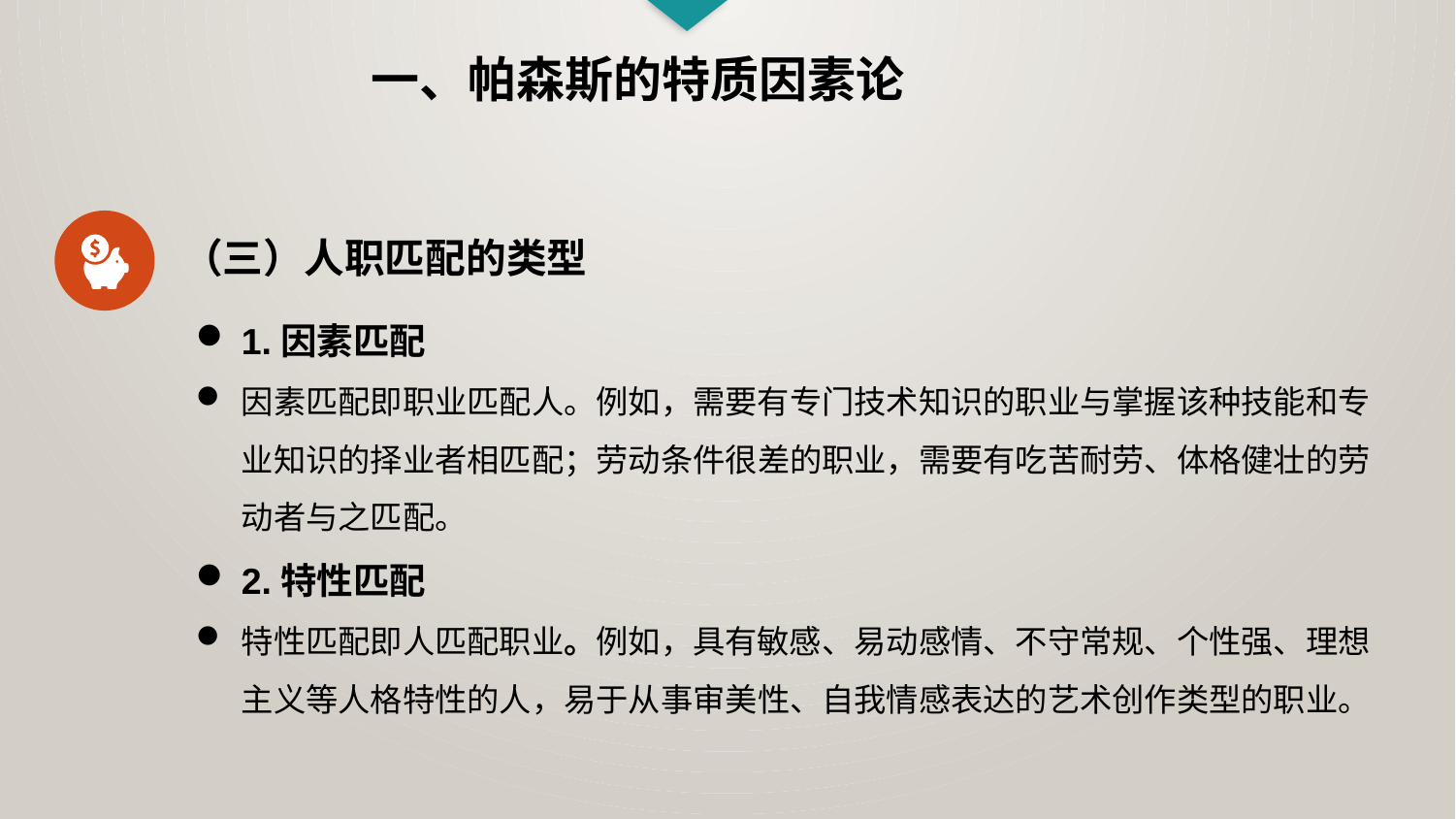

一、帕森斯的特质因素论

（三）人职匹配的类型

1.因素匹配
因素匹配即职业匹配人。例如，需要有专门技术知识的职业与掌握该种技能和专业知识的择业者相匹配；劳动条件很差的职业，需要有吃苦耐劳、体格健壮的劳动者与之匹配。
2.特性匹配
特性匹配即人匹配职业。例如，具有敏感、易动感情、不守常规、个性强、理想主义等人格特性的人，易于从事审美性、自我情感表达的艺术创作类型的职业。
46